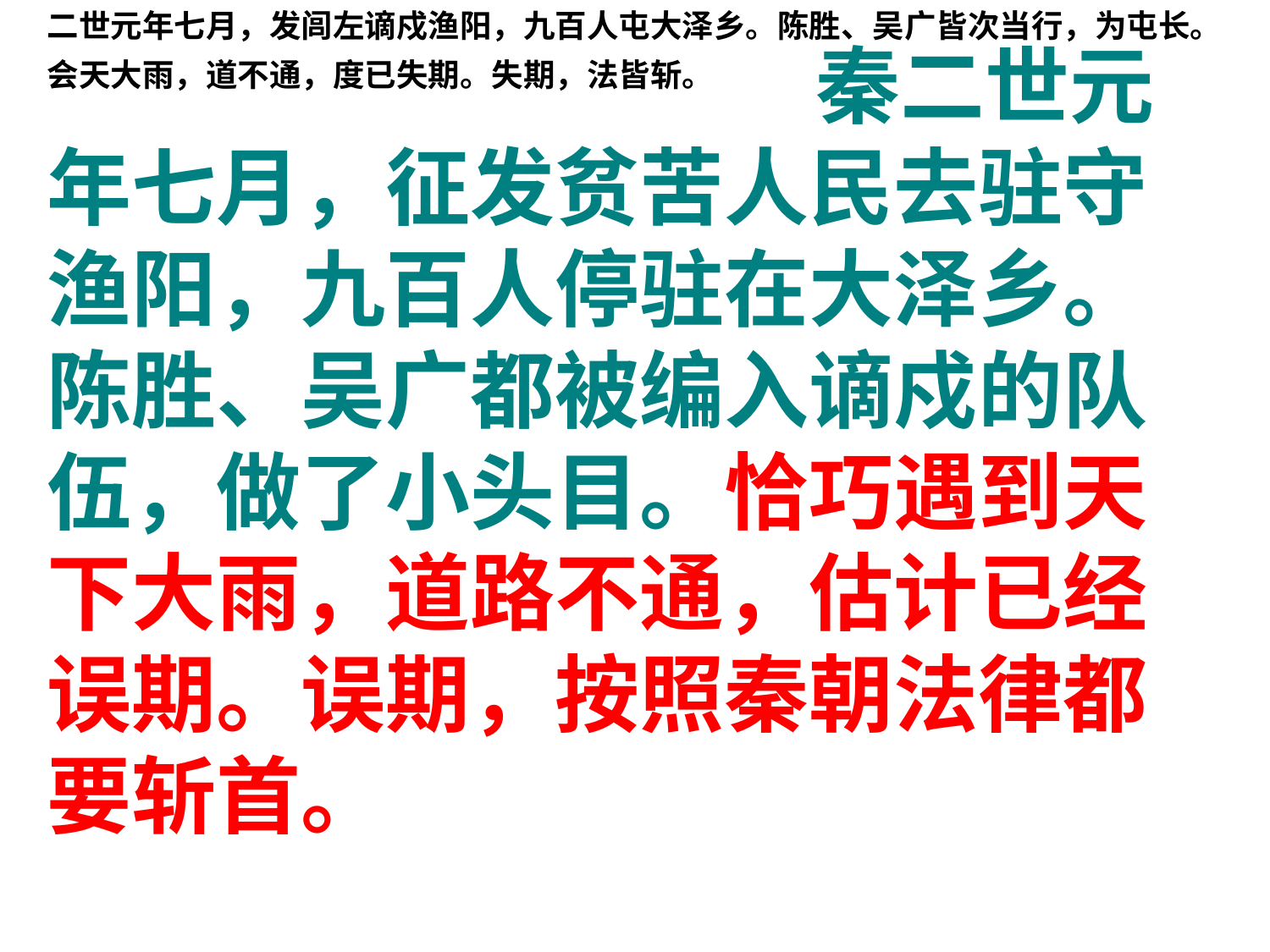

二世元年七月，发闾左谪戍渔阳，九百人屯大泽乡。陈胜、吴广皆次当行，为屯长。会天大雨，道不通，度已失期。失期，法皆斩。
　　                                       秦二世元年七月，征发贫苦人民去驻守渔阳，九百人停驻在大泽乡。陈胜、吴广都被编入谪戍的队伍，做了小头目。恰巧遇到天下大雨，道路不通，估计已经误期。误期，按照秦朝法律都要斩首。